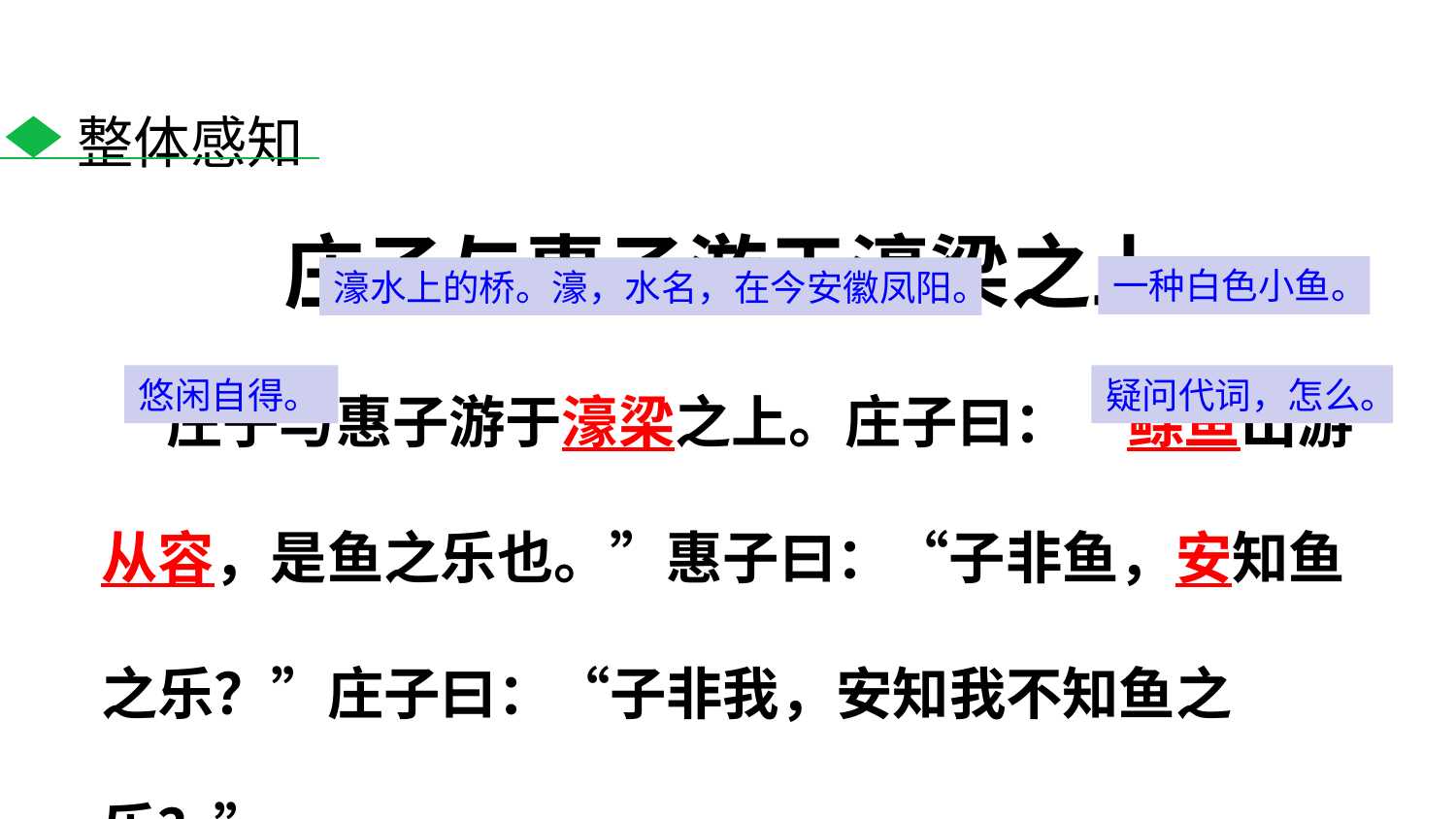

整体感知

庄子与惠子游于濠梁之上
    庄子与惠子游于濠梁之上。庄子曰：“鲦鱼出游从容，是鱼之乐也。”惠子曰：“子非鱼，安知鱼之乐？”庄子曰：“子非我，安知我不知鱼之乐？”
一种白色小鱼。
濠水上的桥。濠，水名，在今安徽凤阳。
悠闲自得。
疑问代词，怎么。